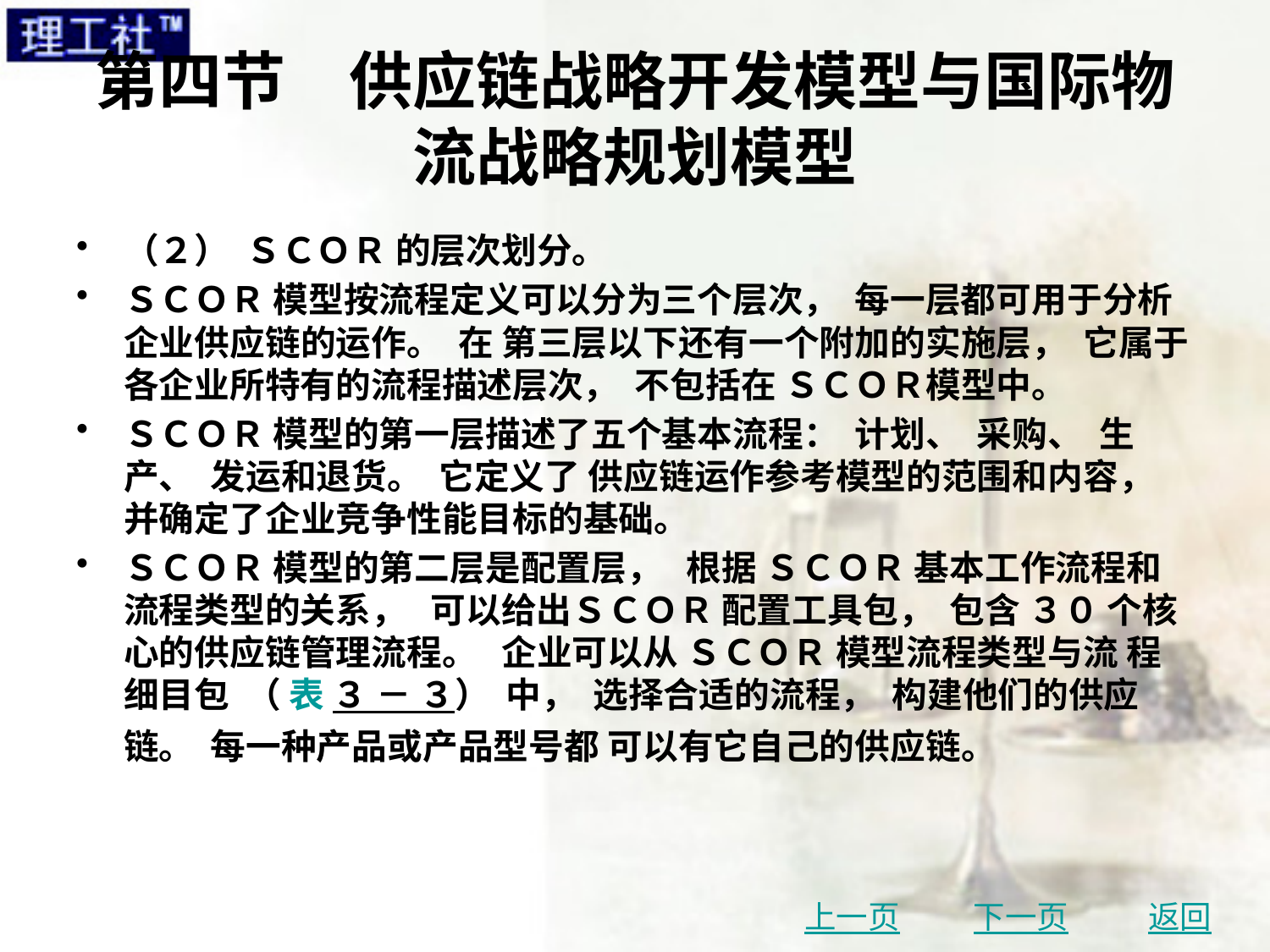

# 第四节　供应链战略开发模型与国际物流战略规划模型
（２）  ＳＣＯＲ 的层次划分。
ＳＣＯＲ 模型按流程定义可以分为三个层次，  每一层都可用于分析企业供应链的运作。  在 第三层以下还有一个附加的实施层，  它属于各企业所特有的流程描述层次，  不包括在 ＳＣＯＲ模型中。
ＳＣＯＲ 模型的第一层描述了五个基本流程：  计划、  采购、  生产、  发运和退货。  它定义了 供应链运作参考模型的范围和内容，  并确定了企业竞争性能目标的基础。
ＳＣＯＲ 模型的第二层是配置层，   根据 ＳＣＯＲ 基本工作流程和流程类型的关系，   可以给出ＳＣＯＲ 配置工具包，  包含 ３０ 个核心的供应链管理流程。   企业可以从 ＳＣＯＲ 模型流程类型与流 程细目包  （ 表 ３ － ３）  中，  选择合适的流程，  构建他们的供应链。  每一种产品或产品型号都 可以有它自己的供应链。

上一页
下一页
返回